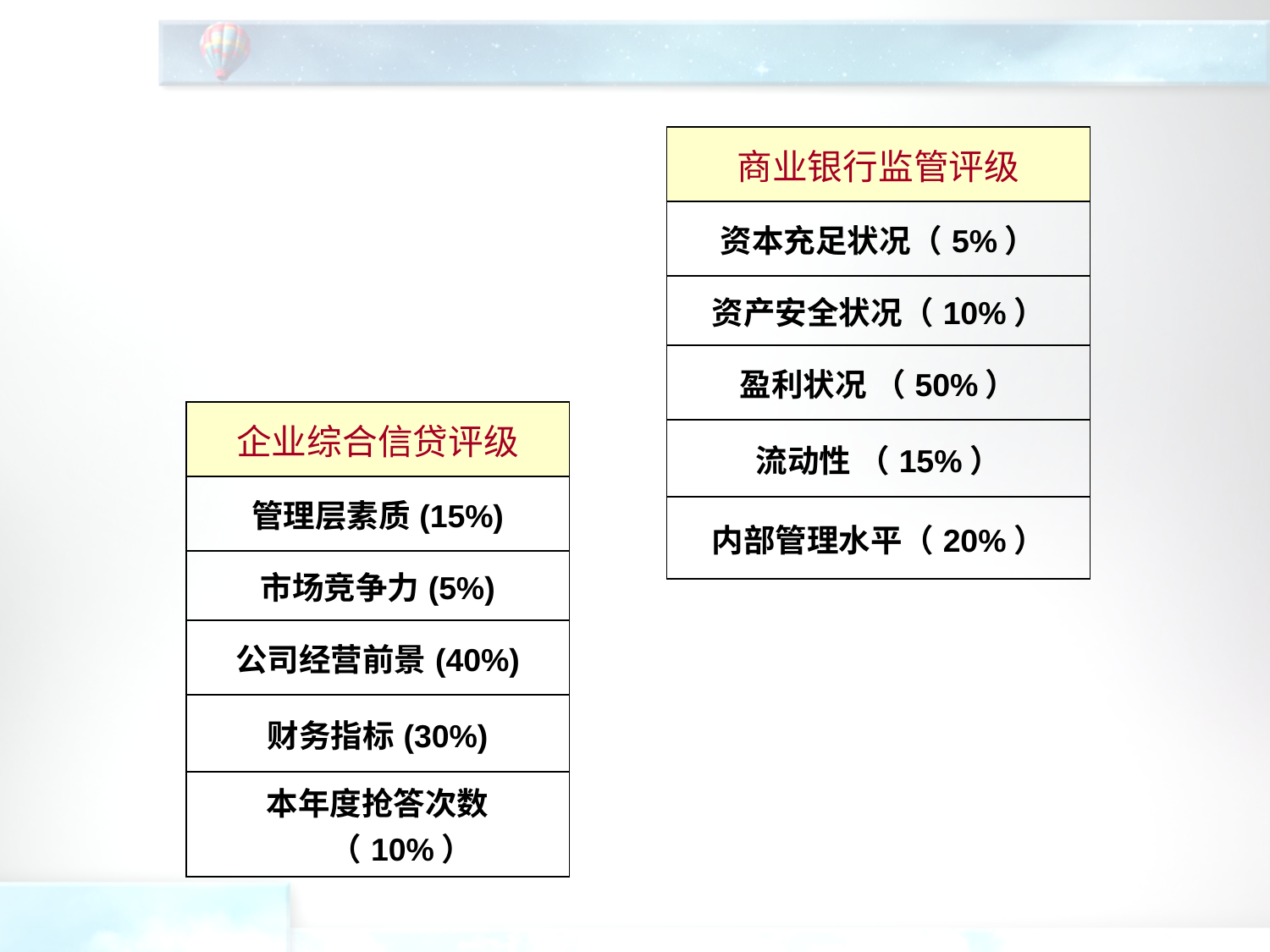

| 商业银行监管评级 |
| --- |
| 资本充足状况（5%） |
| 资产安全状况（10%） |
| 盈利状况 （50%） |
| 流动性 （15%） |
| 内部管理水平（20%） |
| 企业综合信贷评级 |
| --- |
| 管理层素质(15%) |
| 市场竞争力(5%) |
| 公司经营前景(40%) |
| 财务指标(30%) |
| 本年度抢答次数（10%） |